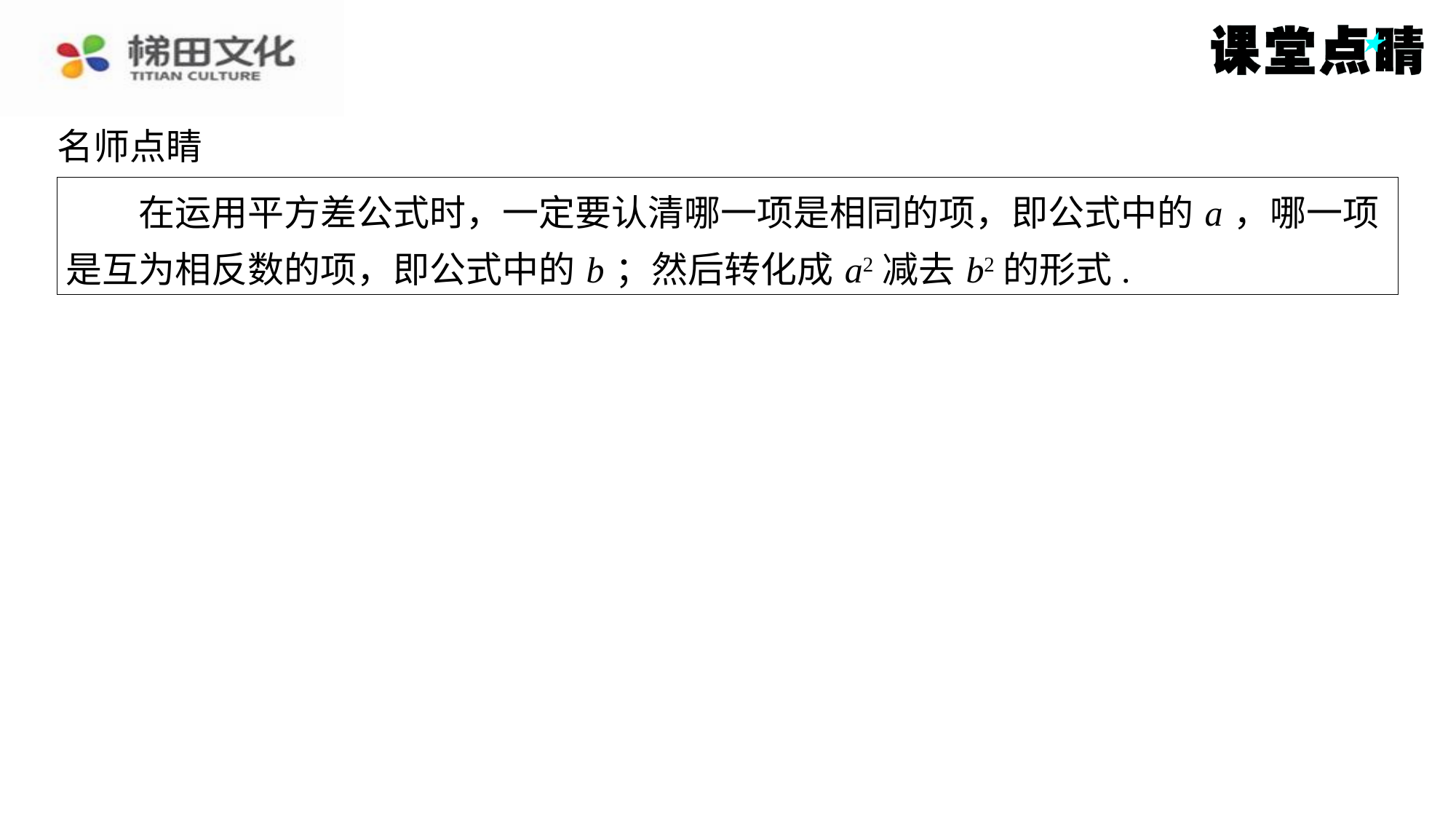

名师点睛
　　在运用平方差公式时，一定要认清哪一项是相同的项，即公式中的 a ，哪一项
是互为相反数的项，即公式中的 b ；然后转化成 a2减去 b2的形式.